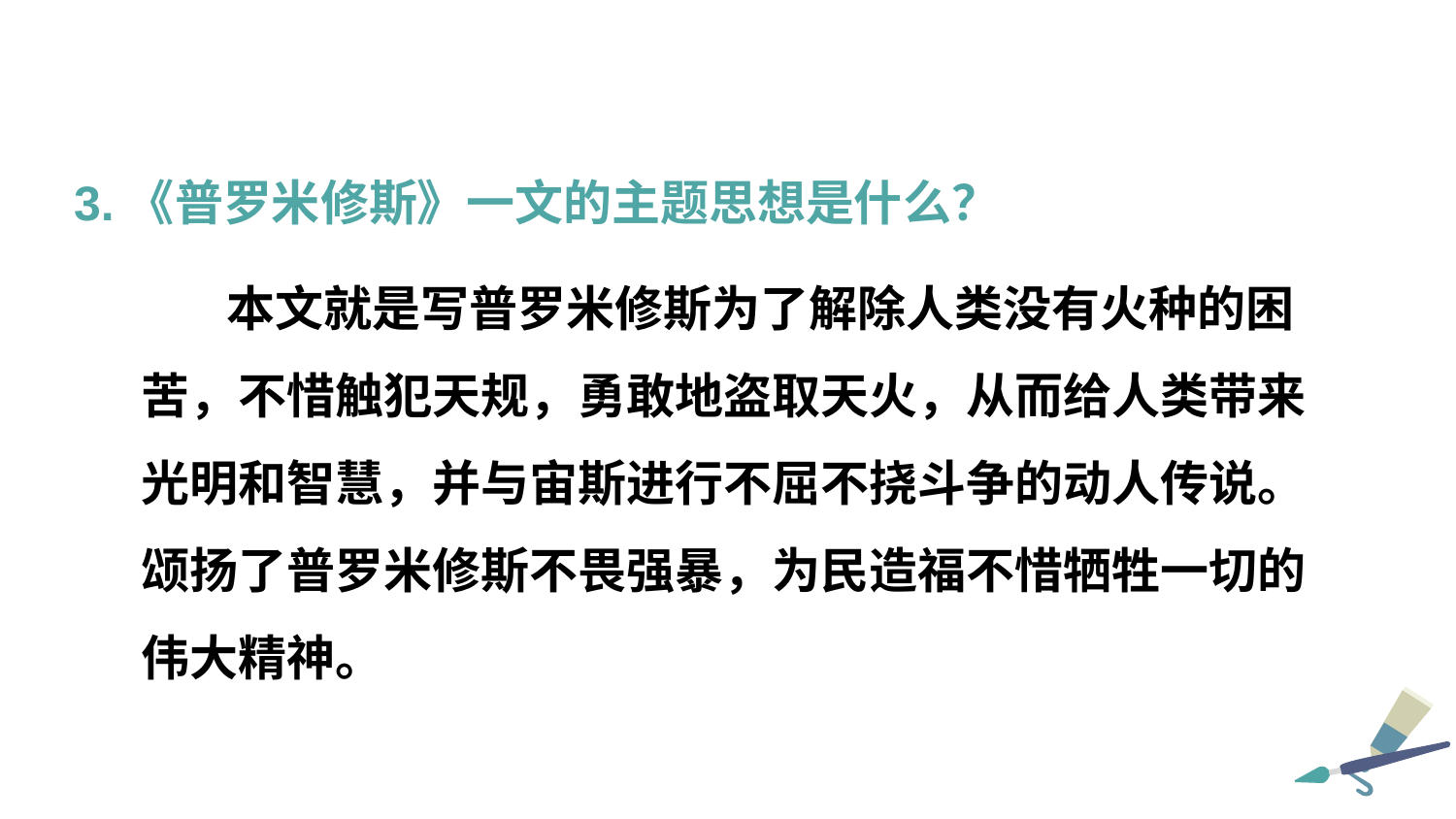

3.《普罗米修斯》一文的主题思想是什么？
本文就是写普罗米修斯为了解除人类没有火种的困苦，不惜触犯天规，勇敢地盗取天火，从而给人类带来光明和智慧，并与宙斯进行不屈不挠斗争的动人传说。颂扬了普罗米修斯不畏强暴，为民造福不惜牺牲一切的伟大精神。